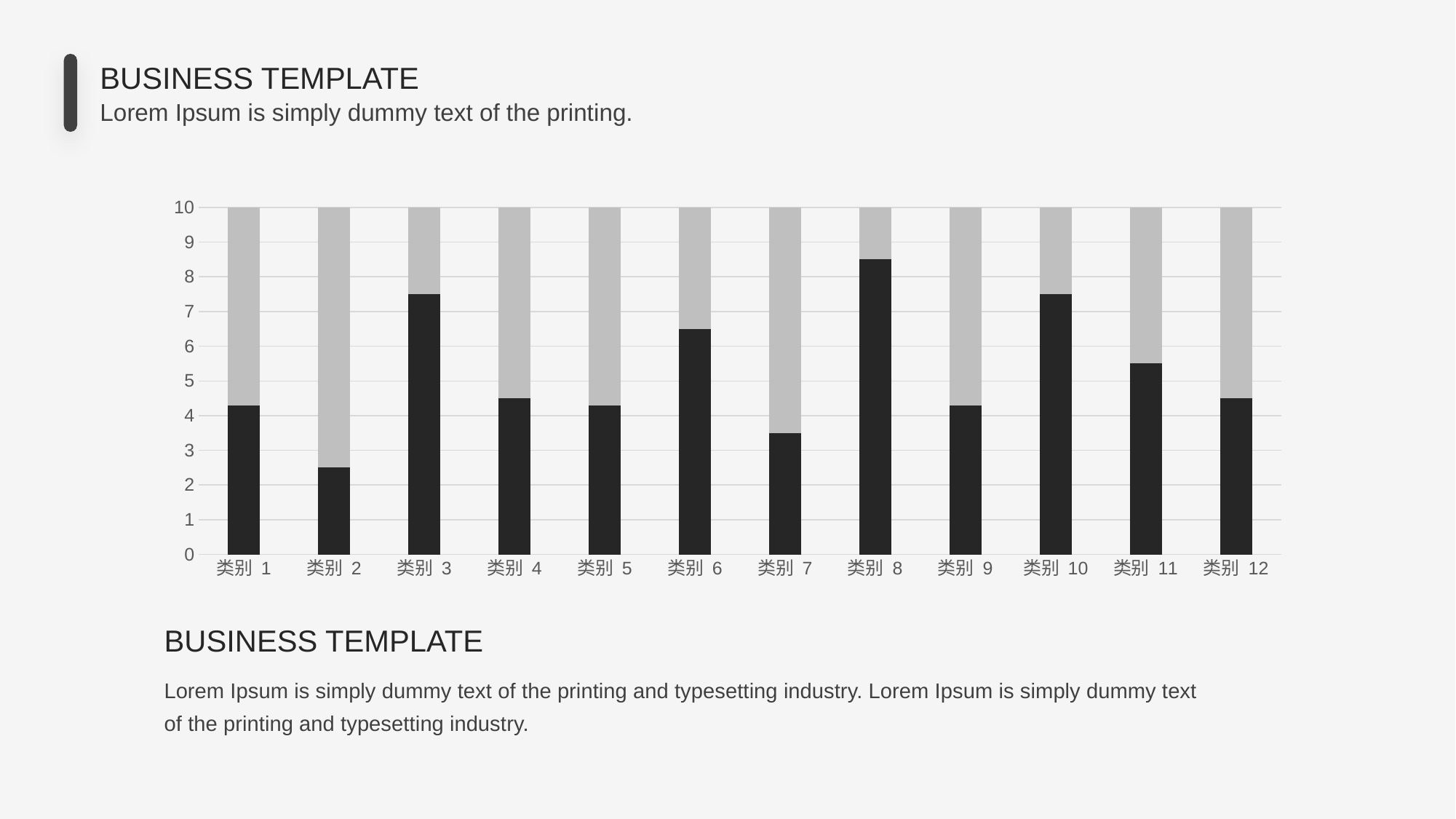

BUSINESS TEMPLATE
Lorem Ipsum is simply dummy text of the printing.

### Chart

| Category | 系列 2 | 系列 1 |
|---|---|---|
| 类别 1 | 10.0 | 4.3 |
| 类别 2 | 10.0 | 2.5 |
| 类别 3 | 10.0 | 7.5 |
| 类别 4 | 10.0 | 4.5 |
| 类别 5 | 10.0 | 4.3 |
| 类别 6 | 10.0 | 6.5 |
| 类别 7 | 10.0 | 3.5 |
| 类别 8 | 10.0 | 8.5 |
| 类别 9 | 10.0 | 4.3 |
| 类别 10 | 10.0 | 7.5 |
| 类别 11 | 10.0 | 5.5 |
| 类别 12 | 10.0 | 4.5 |
BUSINESS TEMPLATE
Lorem Ipsum is simply dummy text of the printing and typesetting industry. Lorem Ipsum is simply dummy text of the printing and typesetting industry.